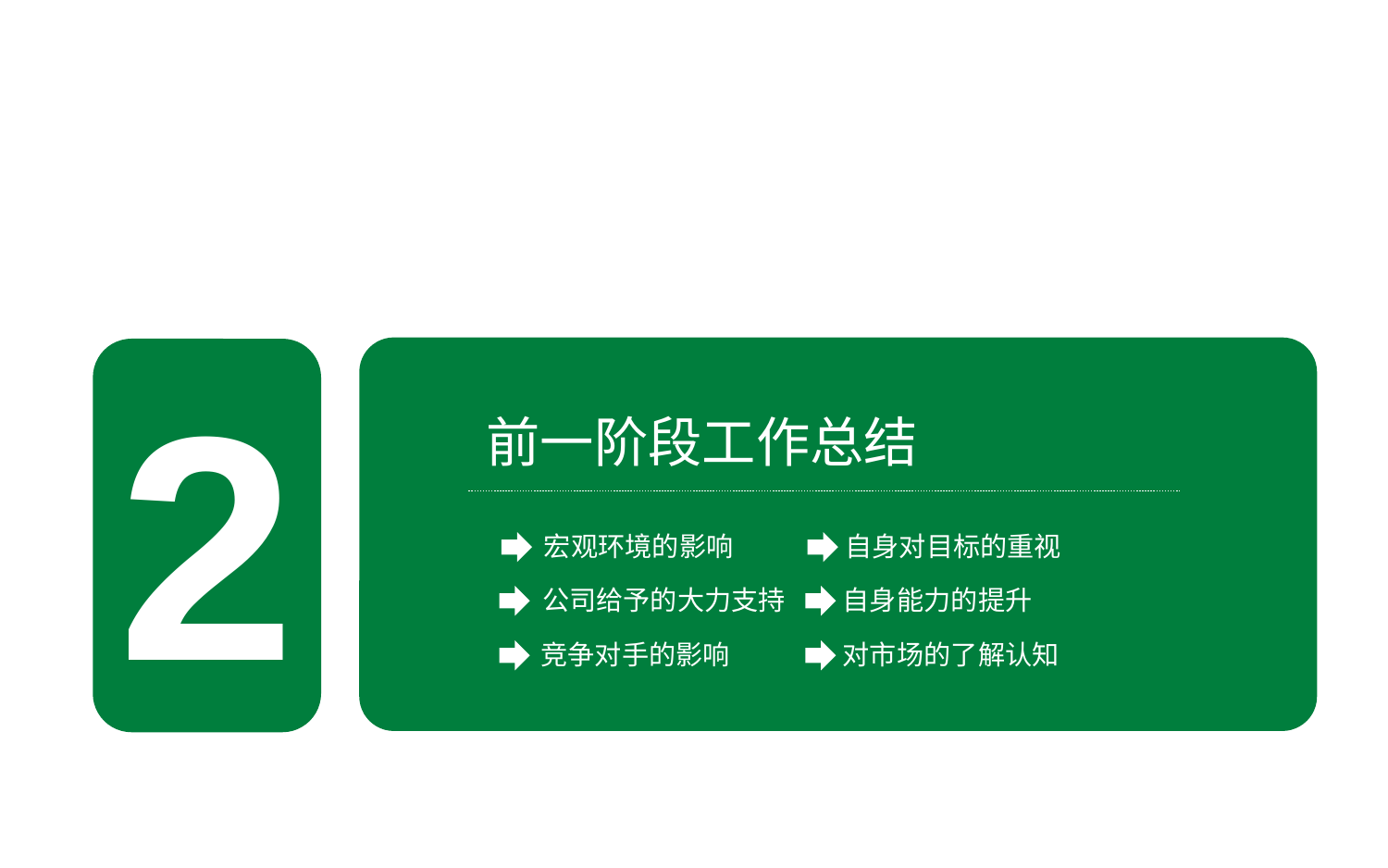

2

前一阶段工作总结
宏观环境的影响
自身对目标的重视

公司给予的大力支持
自身能力的提升

竞争对手的影响
对市场的了解认知